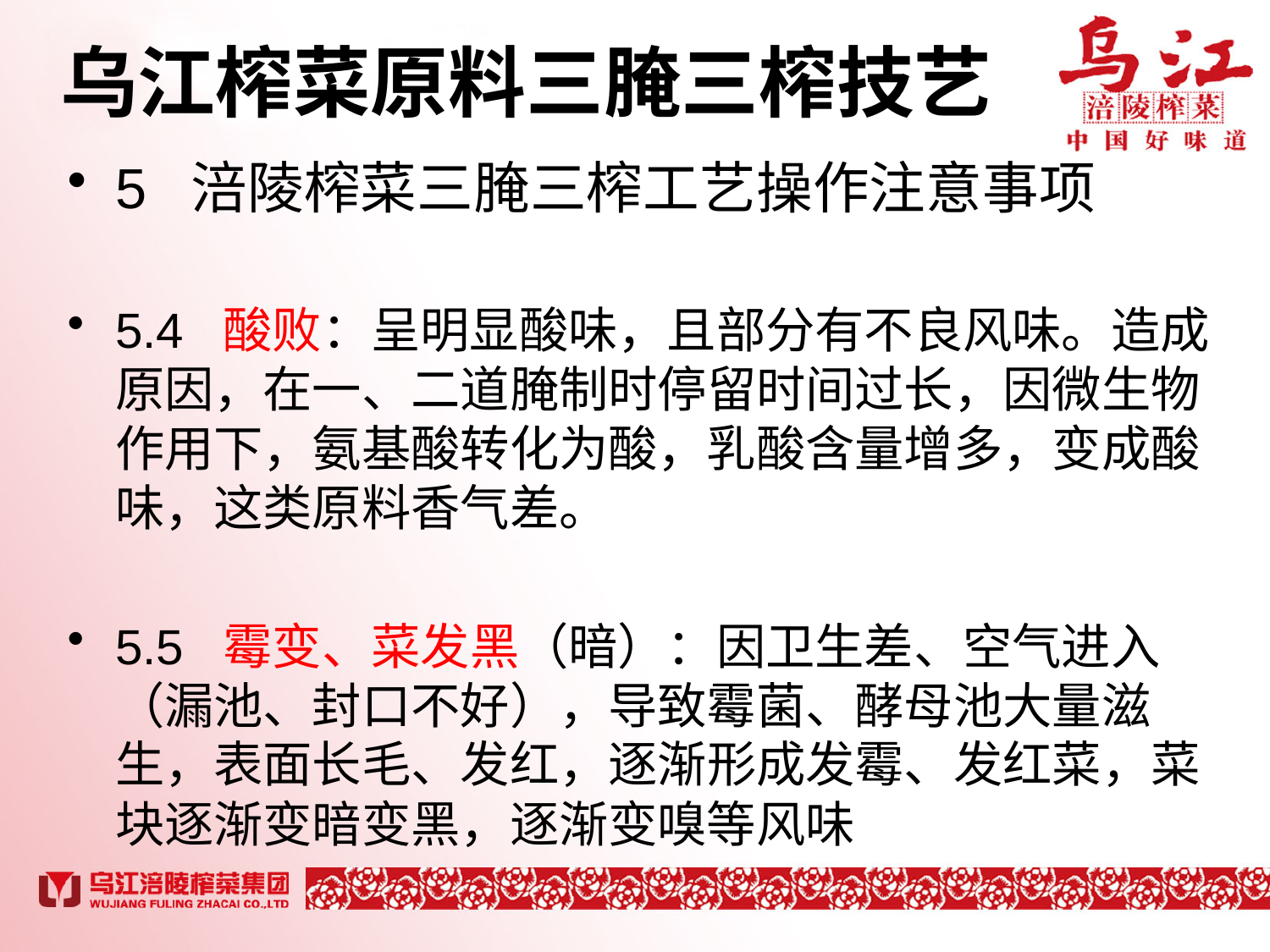

# 乌江榨菜原料三腌三榨技艺
5  涪陵榨菜三腌三榨工艺操作注意事项

5.4  酸败：呈明显酸味，且部分有不良风味。造成原因，在一、二道腌制时停留时间过长，因微生物作用下，氨基酸转化为酸，乳酸含量增多，变成酸味，这类原料香气差。

5.5  霉变、菜发黑（暗）：因卫生差、空气进入（漏池、封口不好），导致霉菌、酵母池大量滋生，表面长毛、发红，逐渐形成发霉、发红菜，菜块逐渐变暗变黑，逐渐变嗅等风味